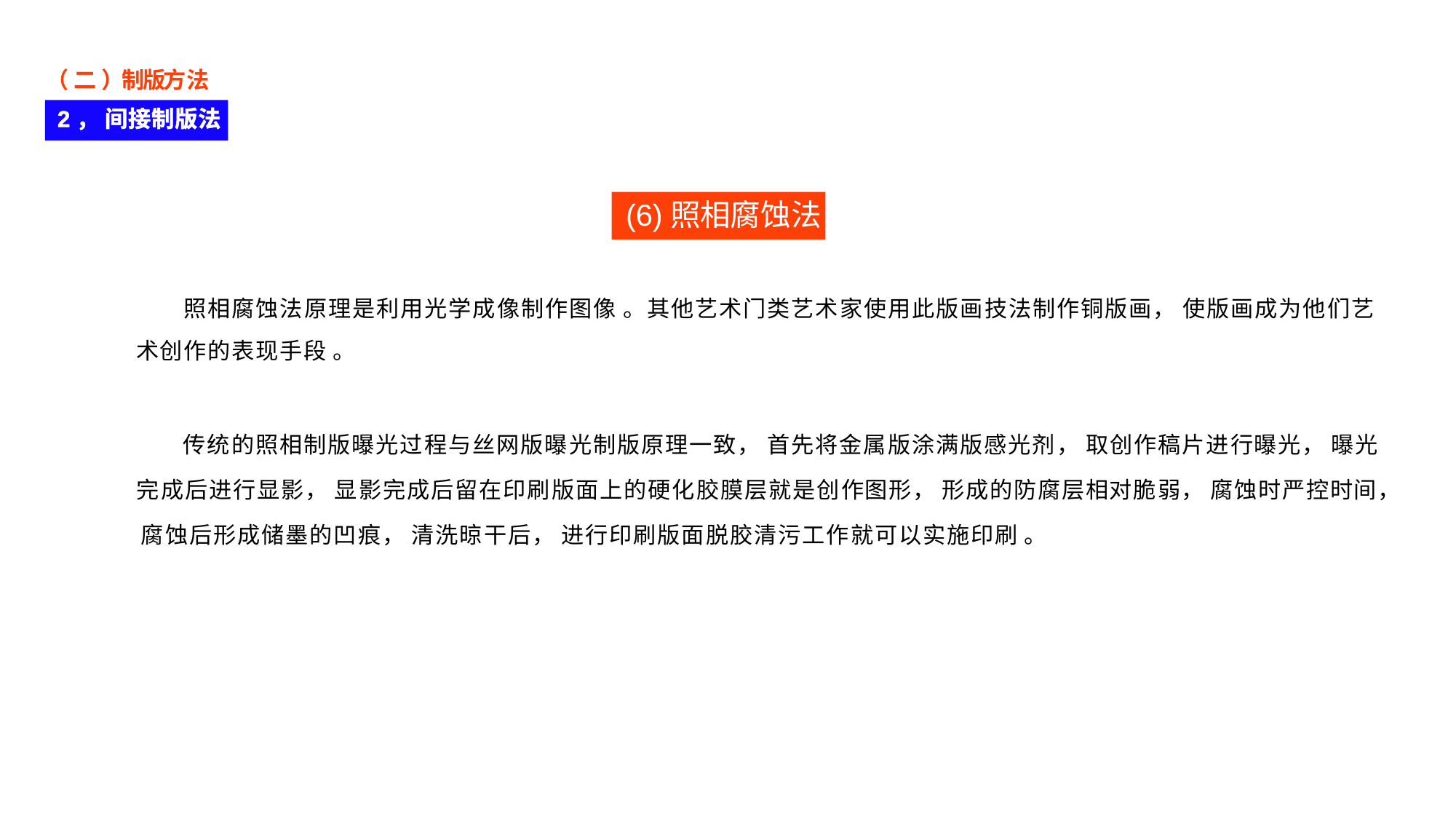

（ 二 ）制版方法

2， 间接制版法

(6)照相腐蚀法

照相腐蚀法原理是利用光学成像制作图像 。其他艺术门类艺术家使用此版画技法制作铜版画， 使版画成为他们艺
术创作的表现手段 。

传统的照相制版曝光过程与丝网版曝光制版原理一致， 首先将金属版涂满版感光剂， 取创作稿片进行曝光， 曝光
完成后进行显影， 显影完成后留在印刷版面上的硬化胶膜层就是创作图形， 形成的防腐层相对脆弱， 腐蚀时严控时间， 腐蚀后形成储墨的凹痕， 清洗晾干后， 进行印刷版面脱胶清污工作就可以实施印刷 。